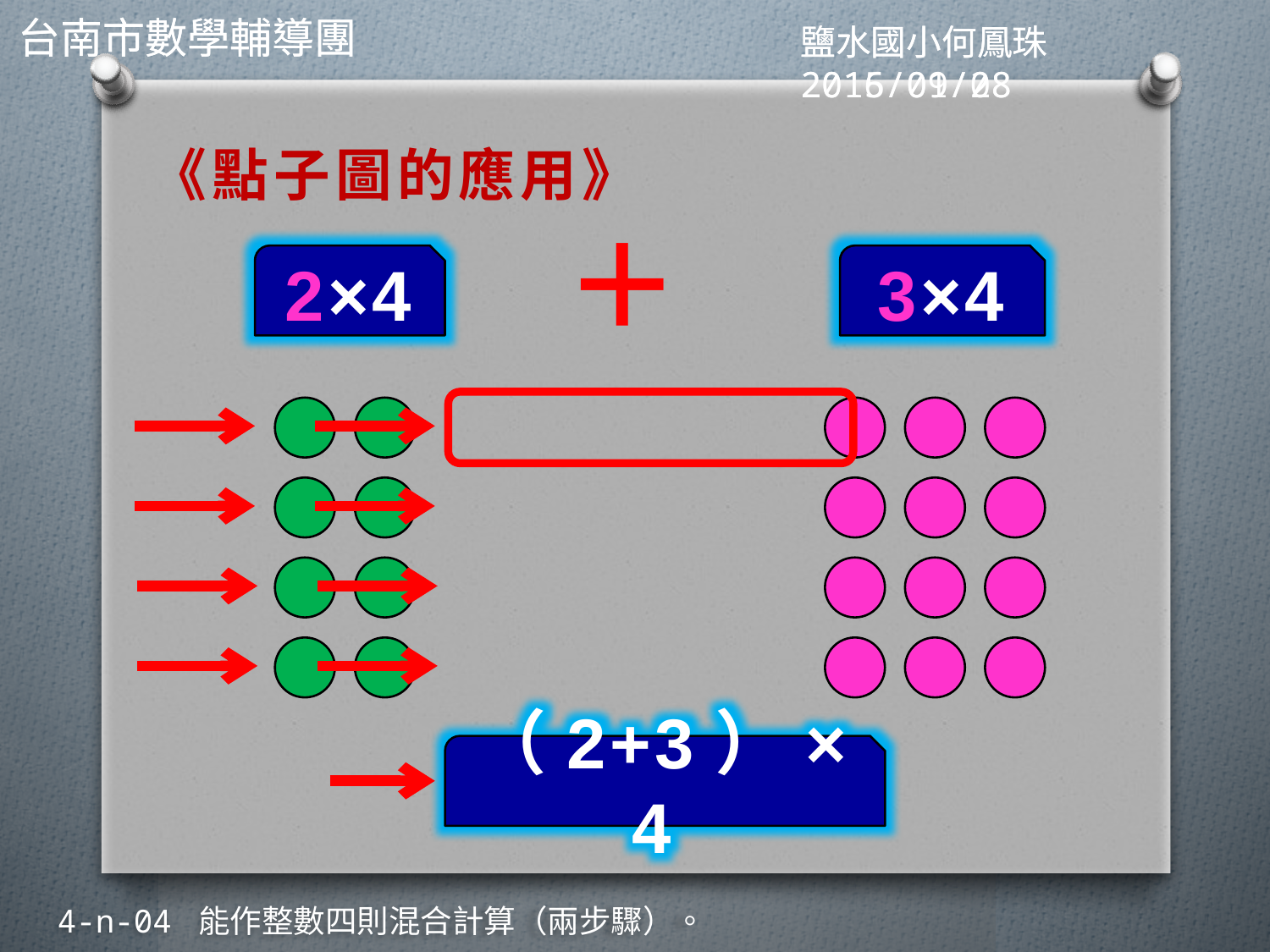

《點子圖的應用》
＋
2×4
3×4

（2+3）×4
4-n-04 能作整數四則混合計算（兩步驟）。